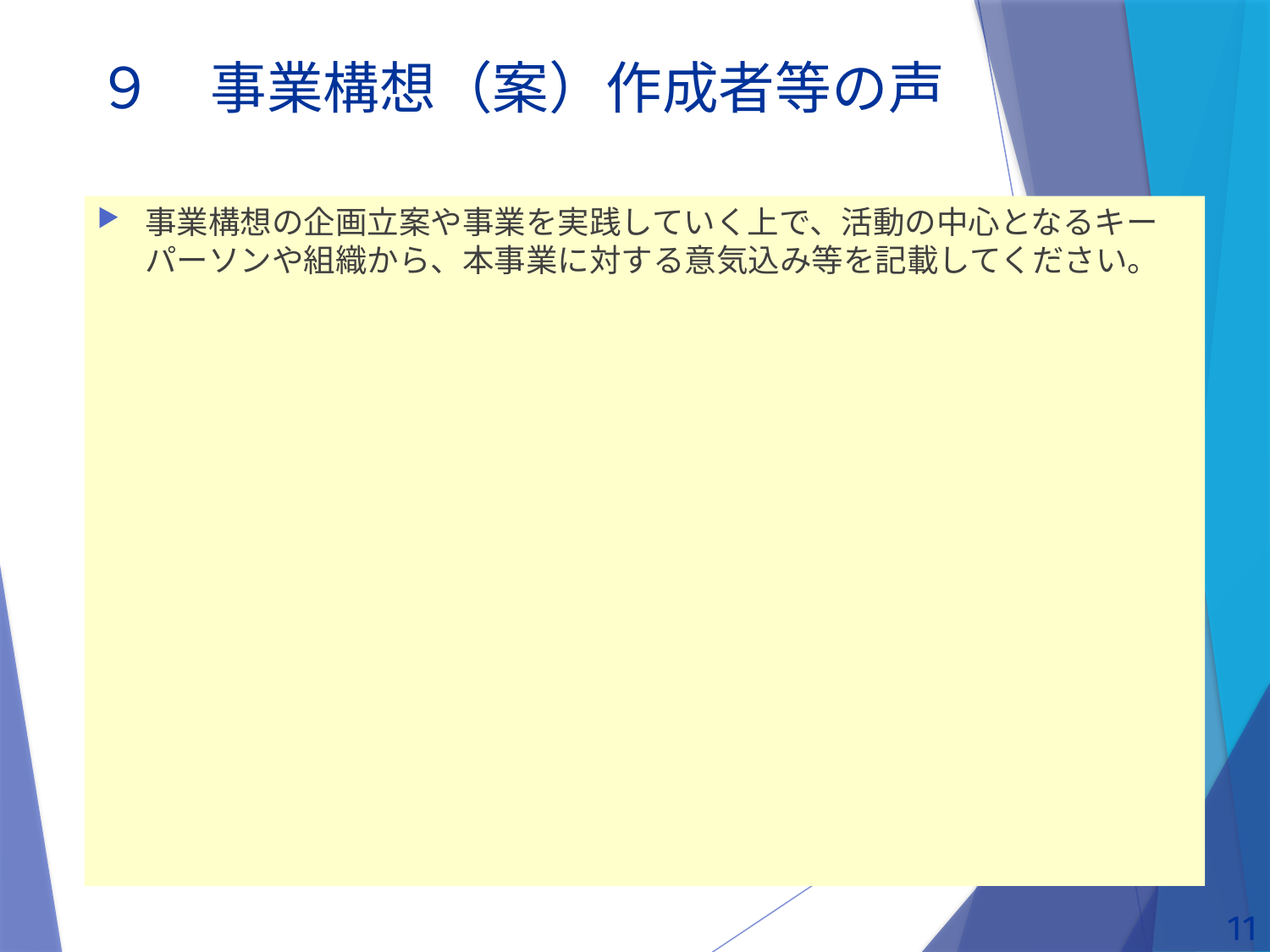

# ９　事業構想（案）作成者等の声
事業構想の企画立案や事業を実践していく上で、活動の中心となるキーパーソンや組織から、本事業に対する意気込み等を記載してください。
11